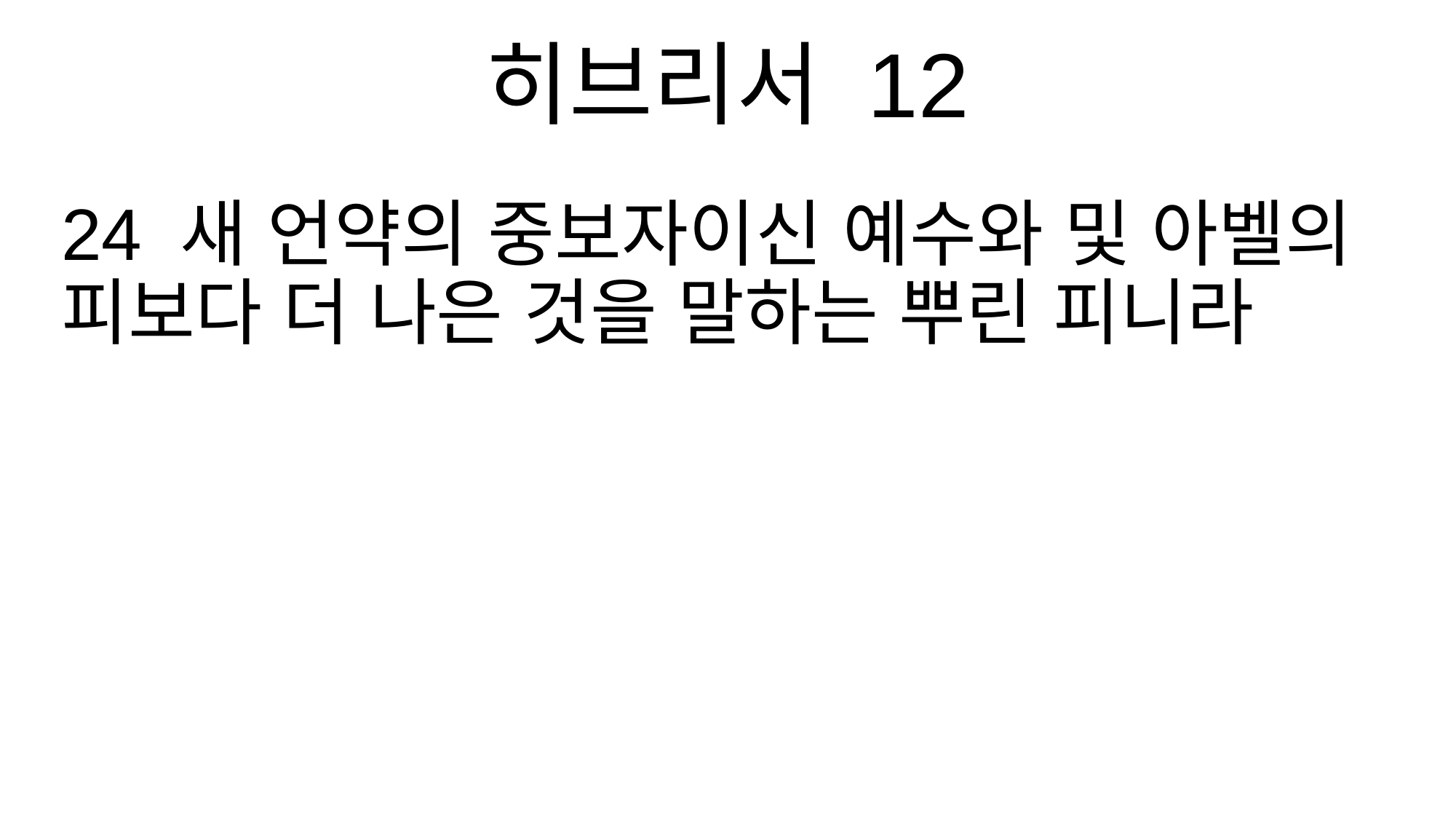

히브리서 12
24 새 언약의 중보자이신 예수와 및 아벨의 피보다 더 나은 것을 말하는 뿌린 피니라